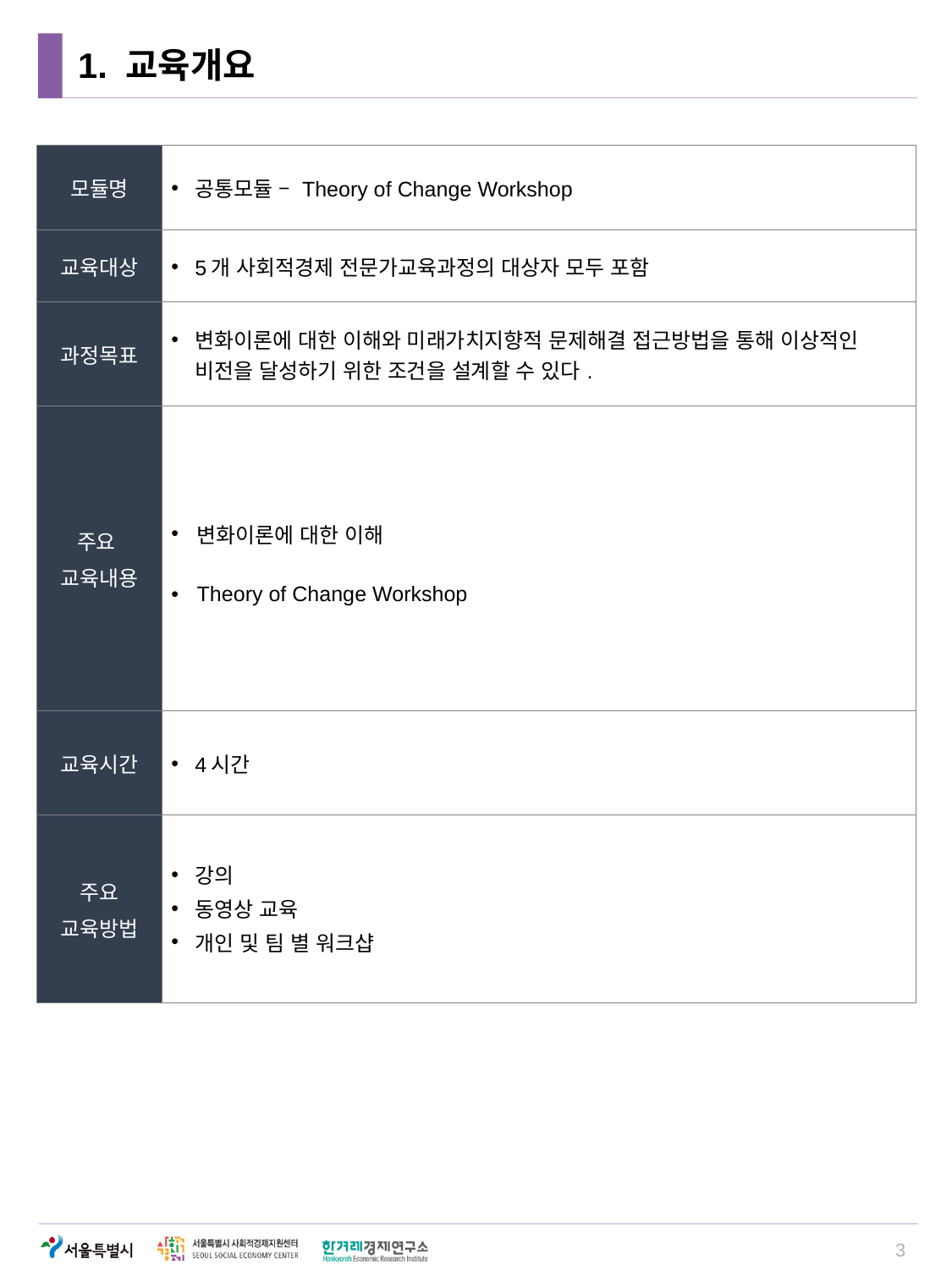

# 1. 교육개요
| 모듈명 | 공통모듈 – Theory of Change Workshop |
| --- | --- |
| 교육대상 | 5개 사회적경제 전문가교육과정의 대상자 모두 포함 |
| 과정목표 | 변화이론에 대한 이해와 미래가치지향적 문제해결 접근방법을 통해 이상적인 비전을 달성하기 위한 조건을 설계할 수 있다. |
| 주요 교육내용 | 변화이론에 대한 이해 Theory of Change Workshop |
| 교육시간 | 4시간 |
| 주요 교육방법 | 강의 동영상 교육 개인 및 팀 별 워크샵 |
3